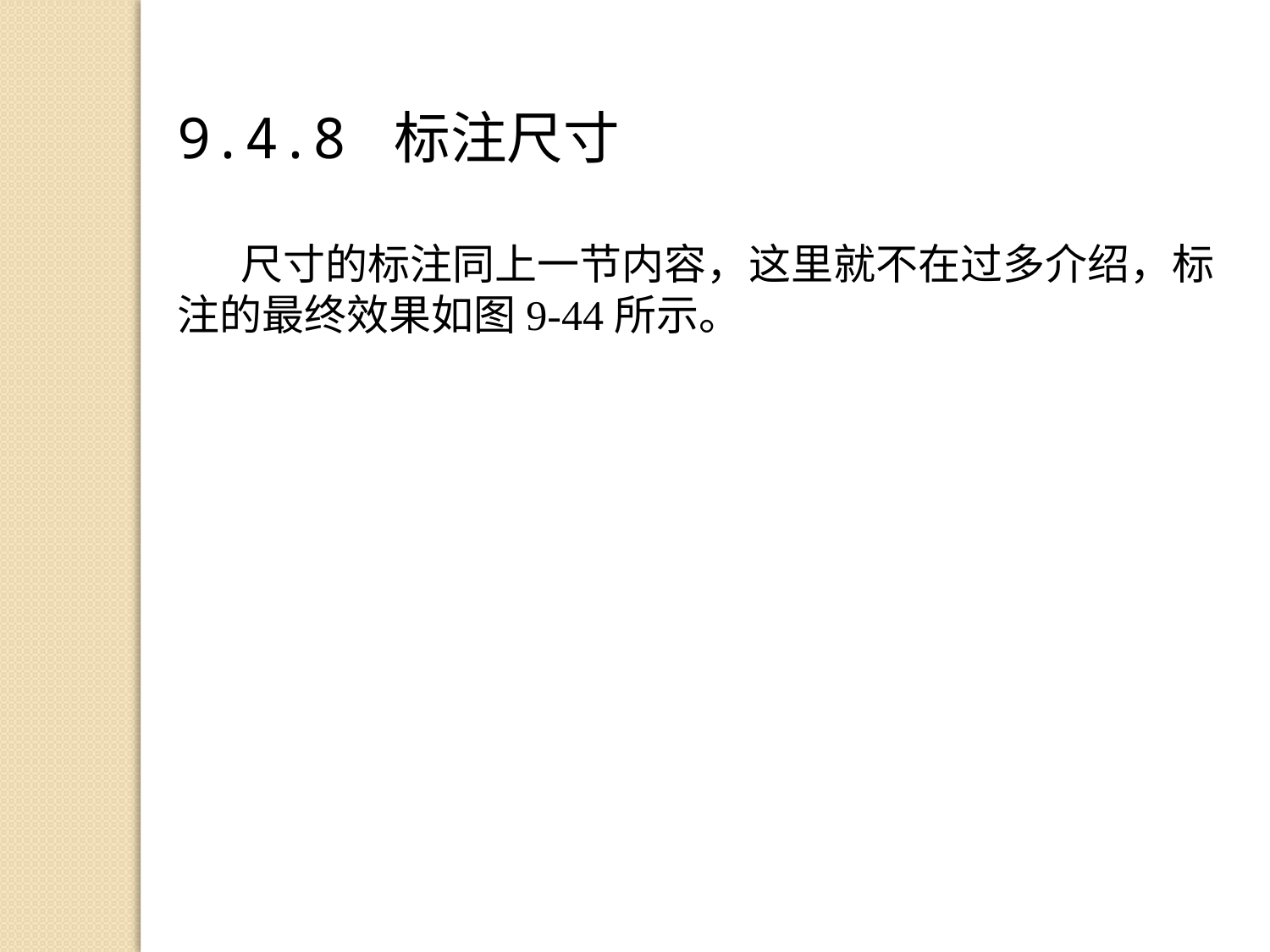

9.4.8 标注尺寸

尺寸的标注同上一节内容，这里就不在过多介绍，标注的最终效果如图9-44所示。